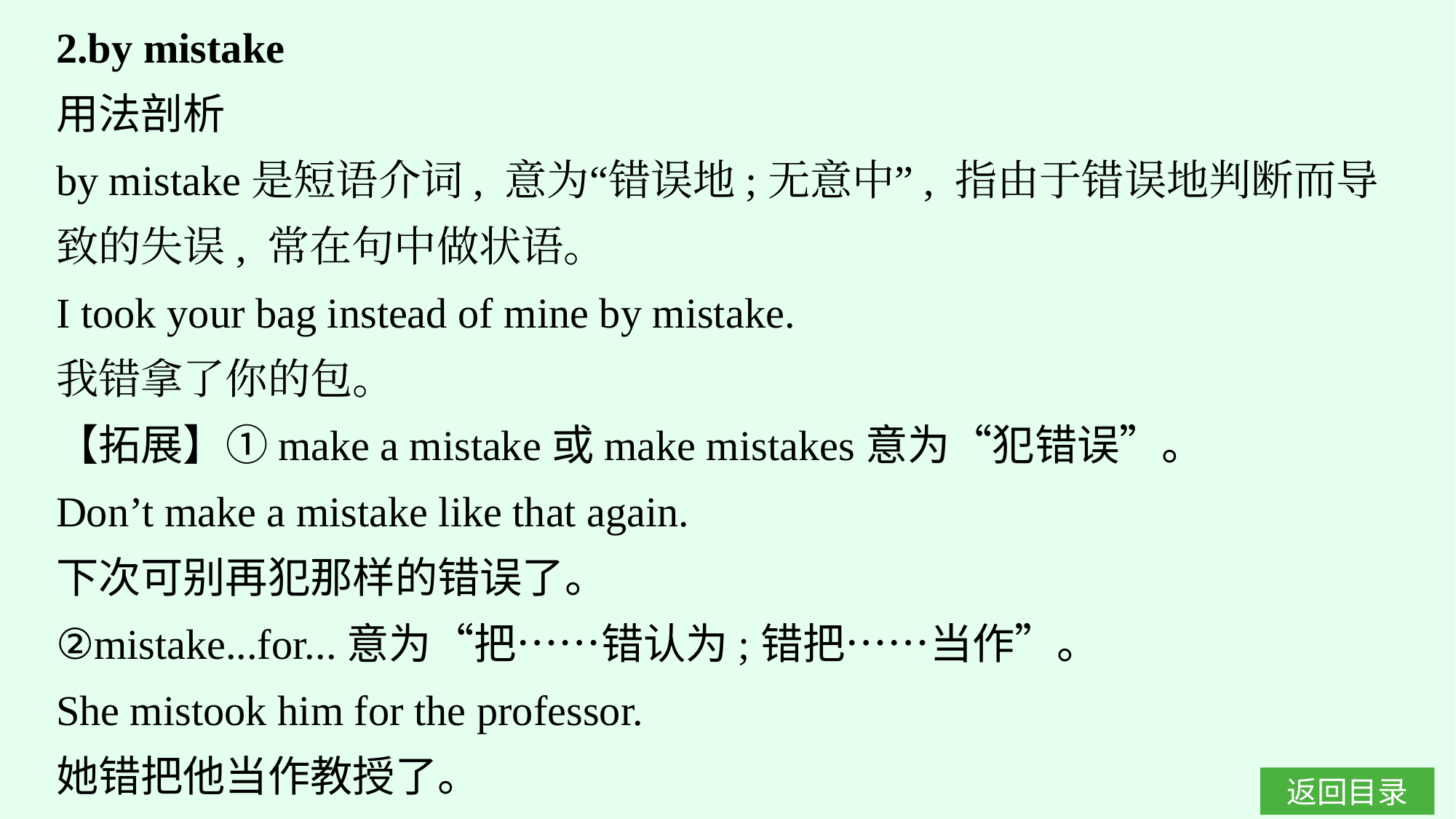

2.by mistake
用法剖析
by mistake是短语介词, 意为“错误地;无意中”, 指由于错误地判断而导致的失误, 常在句中做状语。
I took your bag instead of mine by mistake.
我错拿了你的包。
【拓展】①make a mistake或make mistakes意为“犯错误”。
Don’t make a mistake like that again.
下次可别再犯那样的错误了。
②mistake...for...意为“把……错认为;错把……当作”。
She mistook him for the professor.
她错把他当作教授了。